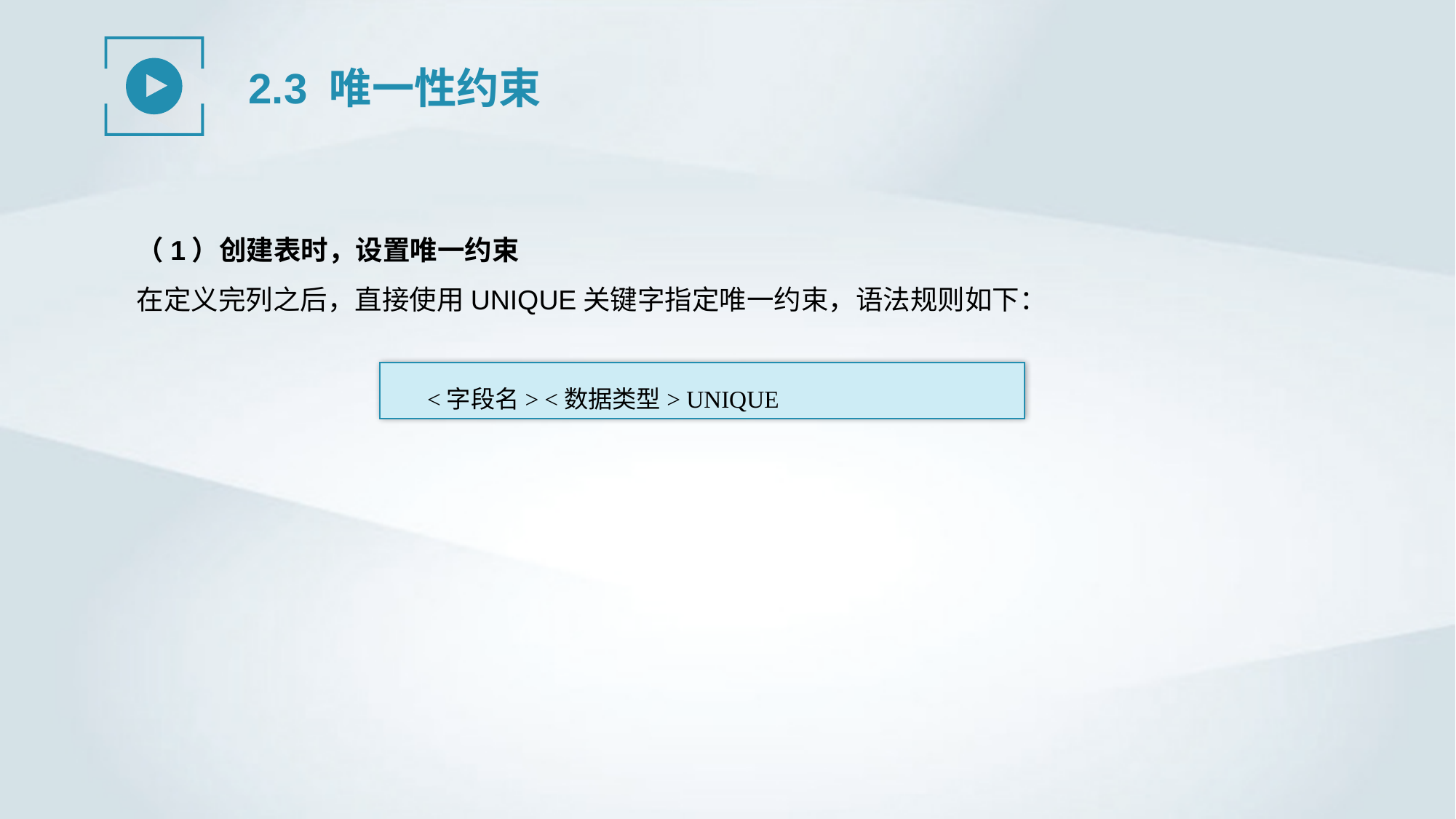

2.3 唯一性约束
（1）创建表时，设置唯一约束
在定义完列之后，直接使用UNIQUE关键字指定唯一约束，语法规则如下：
<字段名> <数据类型> UNIQUE